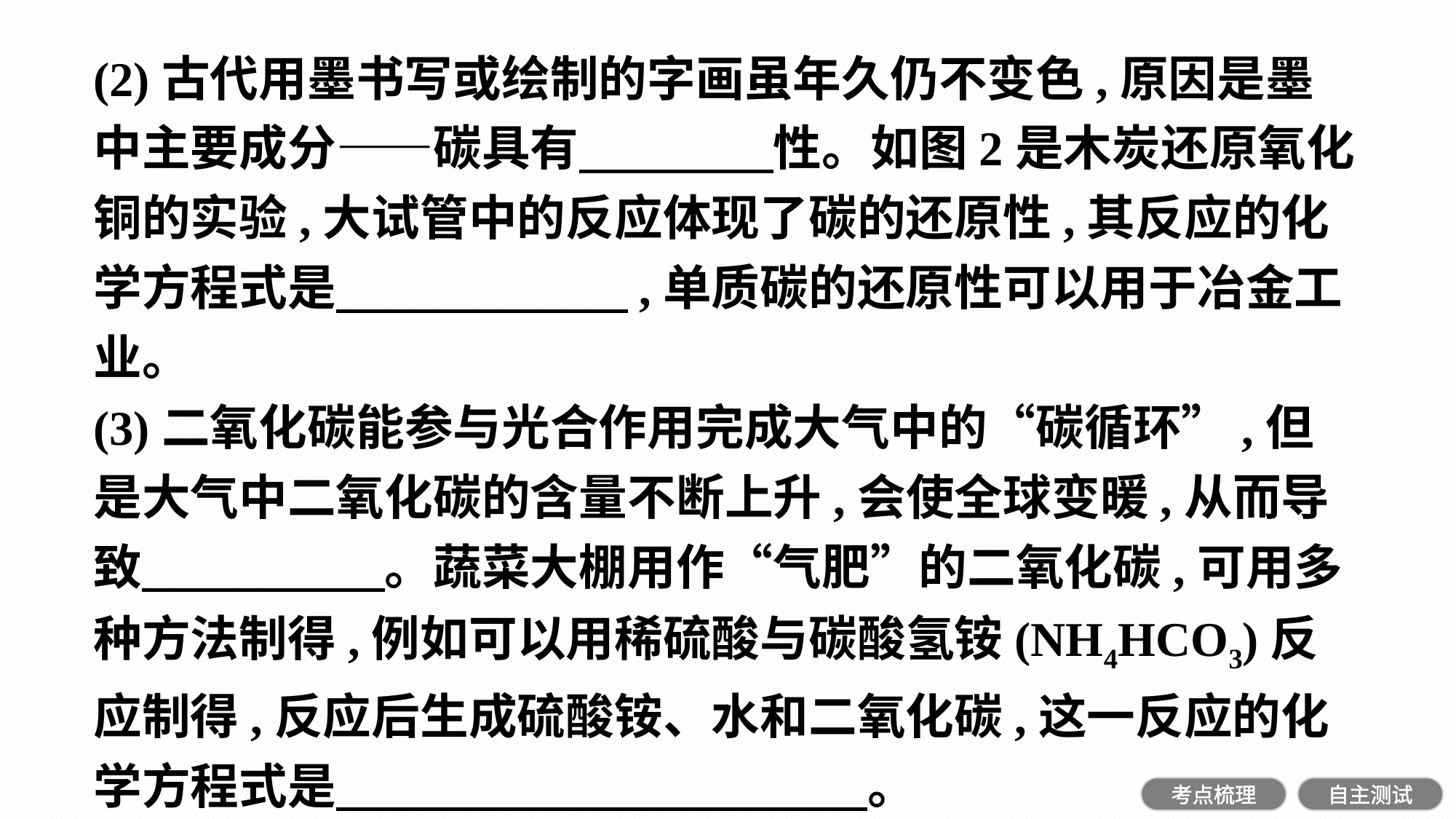

(2)古代用墨书写或绘制的字画虽年久仍不变色,原因是墨中主要成分——碳具有　　　　性。如图2是木炭还原氧化铜的实验,大试管中的反应体现了碳的还原性,其反应的化学方程式是　　　　　　,单质碳的还原性可以用于冶金工业。
(3)二氧化碳能参与光合作用完成大气中的“碳循环”,但是大气中二氧化碳的含量不断上升,会使全球变暖,从而导致　　　　　。蔬菜大棚用作“气肥”的二氧化碳,可用多种方法制得,例如可以用稀硫酸与碳酸氢铵(NH4HCO3)反应制得,反应后生成硫酸铵、水和二氧化碳,这一反应的化学方程式是　　　                          　　。